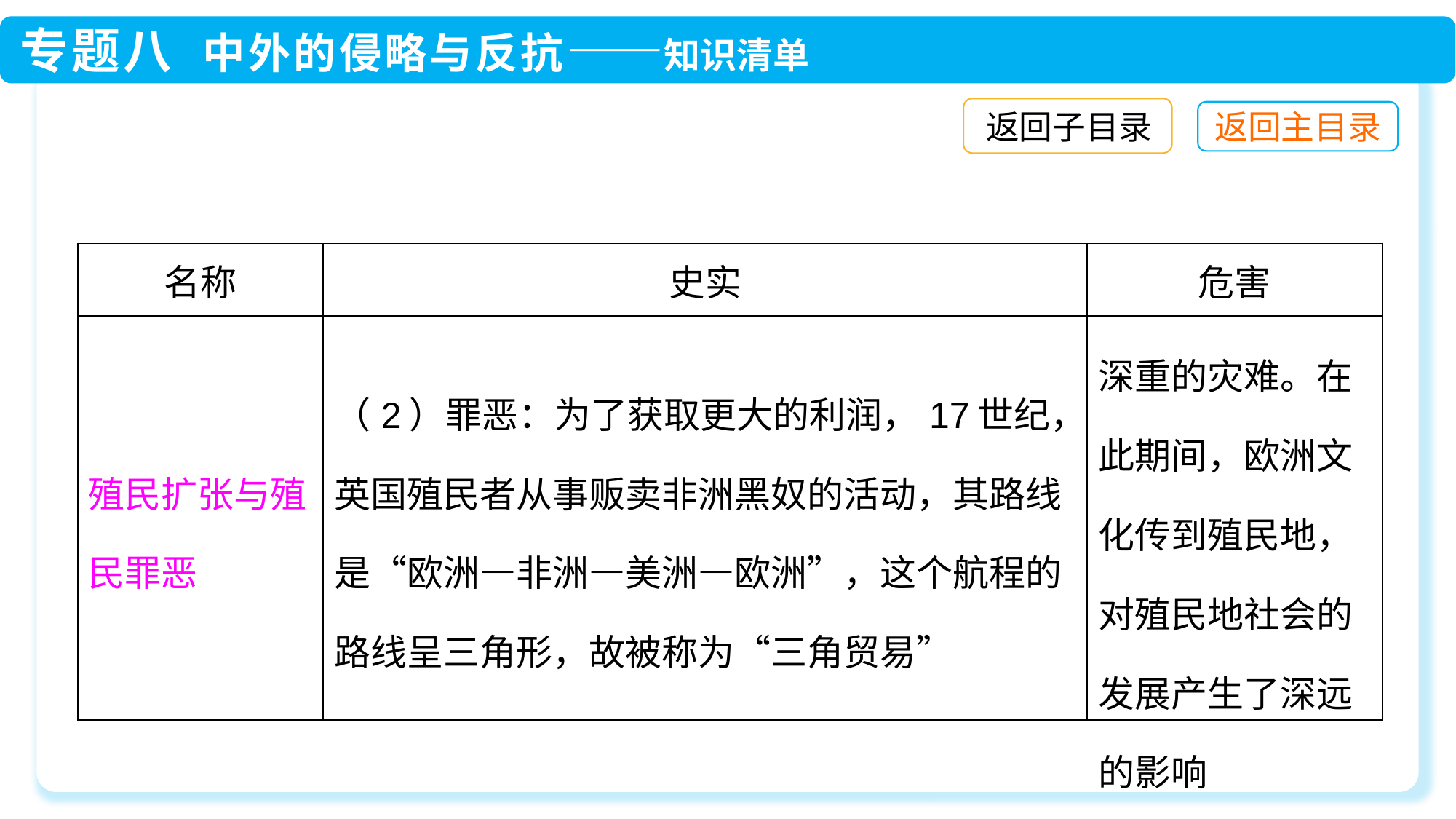

返回子目录
| 名称 | 史实 | 危害 |
| --- | --- | --- |
| 殖民扩张与殖民罪恶 | （2）罪恶：为了获取更大的利润，17世纪，英国殖民者从事贩卖非洲黑奴的活动，其路线是“欧洲—非洲—美洲—欧洲”，这个航程的路线呈三角形，故被称为“三角贸易” | 深重的灾难。在此期间，欧洲文化传到殖民地，对殖民地社会的发展产生了深远的影响 |